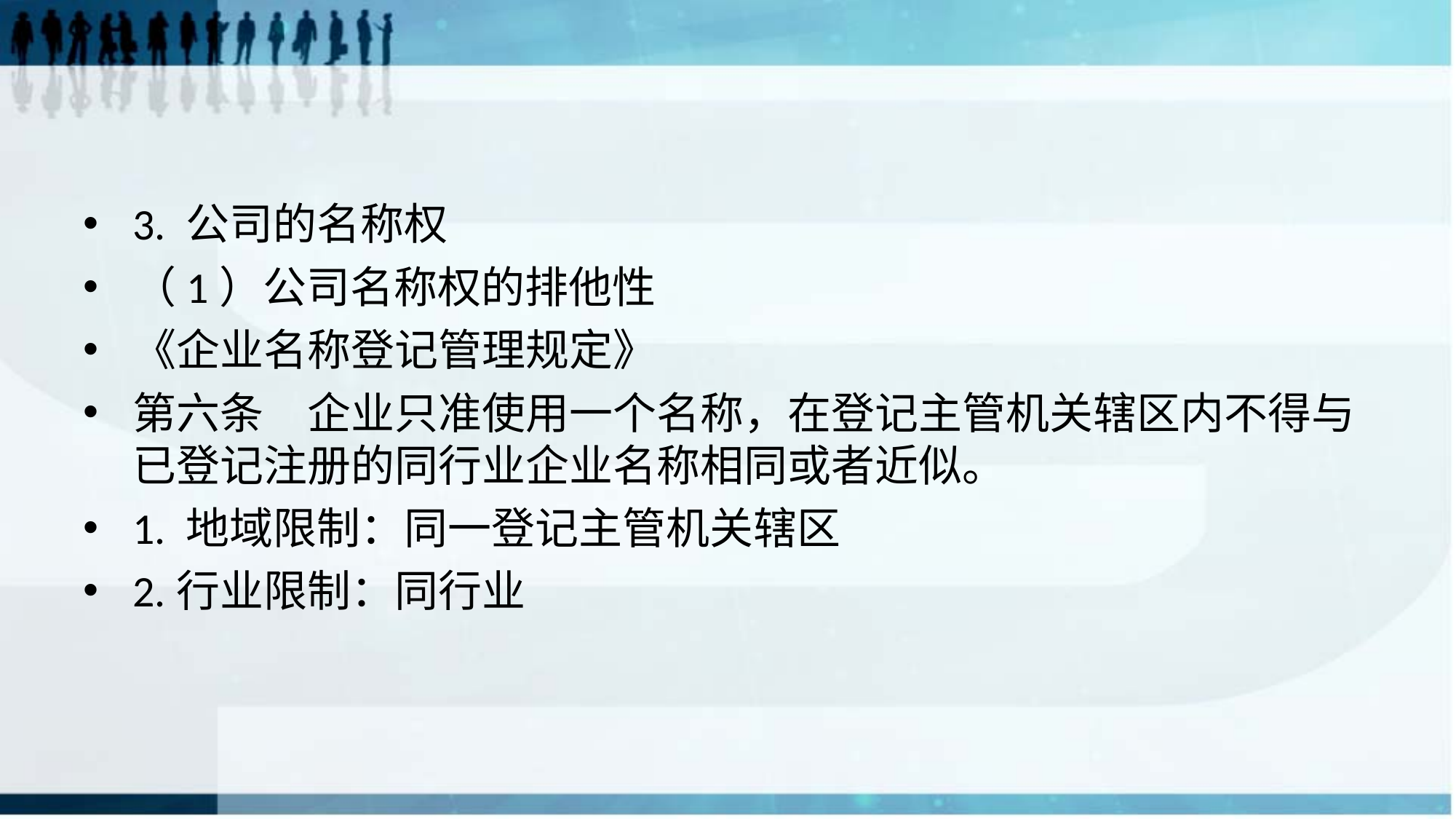

#
3. 公司的名称权
（1）公司名称权的排他性
《企业名称登记管理规定》
第六条　企业只准使用一个名称，在登记主管机关辖区内不得与已登记注册的同行业企业名称相同或者近似。
1. 地域限制：同一登记主管机关辖区
2.行业限制：同行业